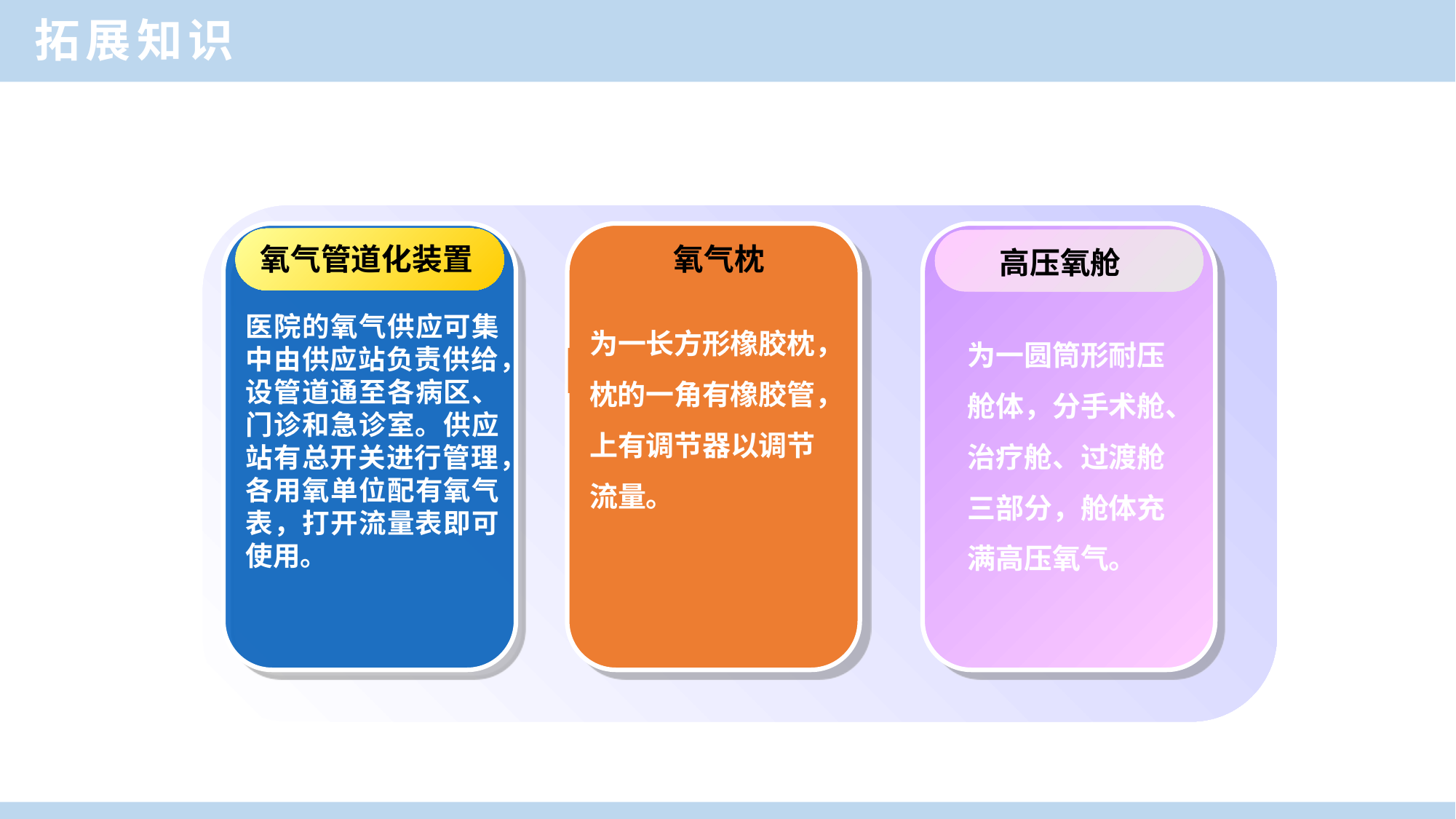

拓展知识

氧气管道化装置
氧气枕
高压氧舱
医院的氧气供应可集中由供应站负责供给，设管道通至各病区、门诊和急诊室。供应站有总开关进行管理，各用氧单位配有氧气表，打开流量表即可使用。
为一长方形橡胶枕，枕的一角有橡胶管，上有调节器以调节流量。
为一圆筒形耐压舱体，分手术舱、治疗舱、过渡舱三部分，舱体充满高压氧气。